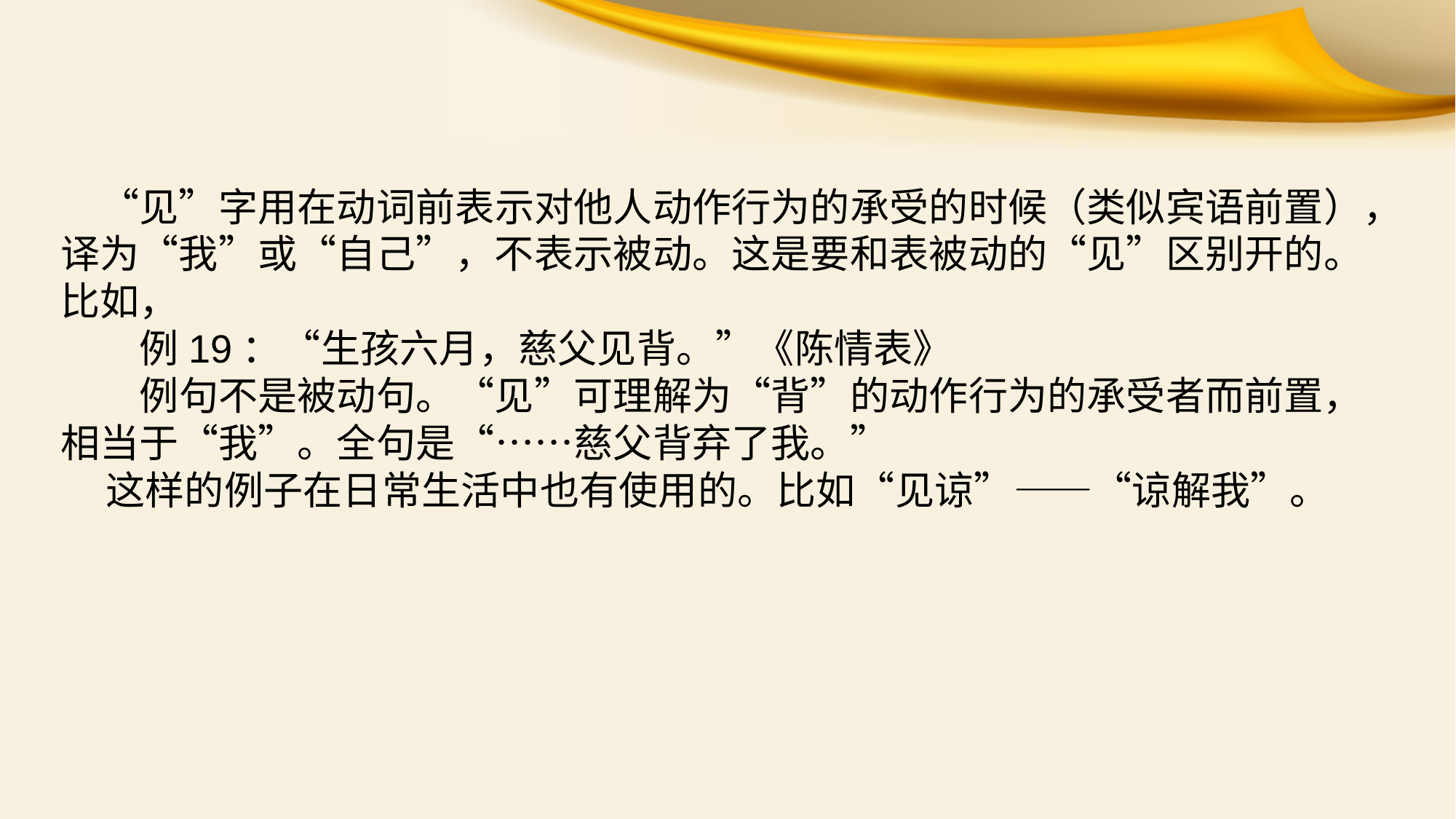

“见”字用在动词前表示对他人动作行为的承受的时候（类似宾语前置），译为“我”或“自己”，不表示被动。这是要和表被动的“见”区别开的。比如，
　　例19：“生孩六月，慈父见背。”《陈情表》
　　例句不是被动句。“见”可理解为“背”的动作行为的承受者而前置，相当于“我”。全句是“……慈父背弃了我。”
    这样的例子在日常生活中也有使用的。比如“见谅”——“谅解我”。